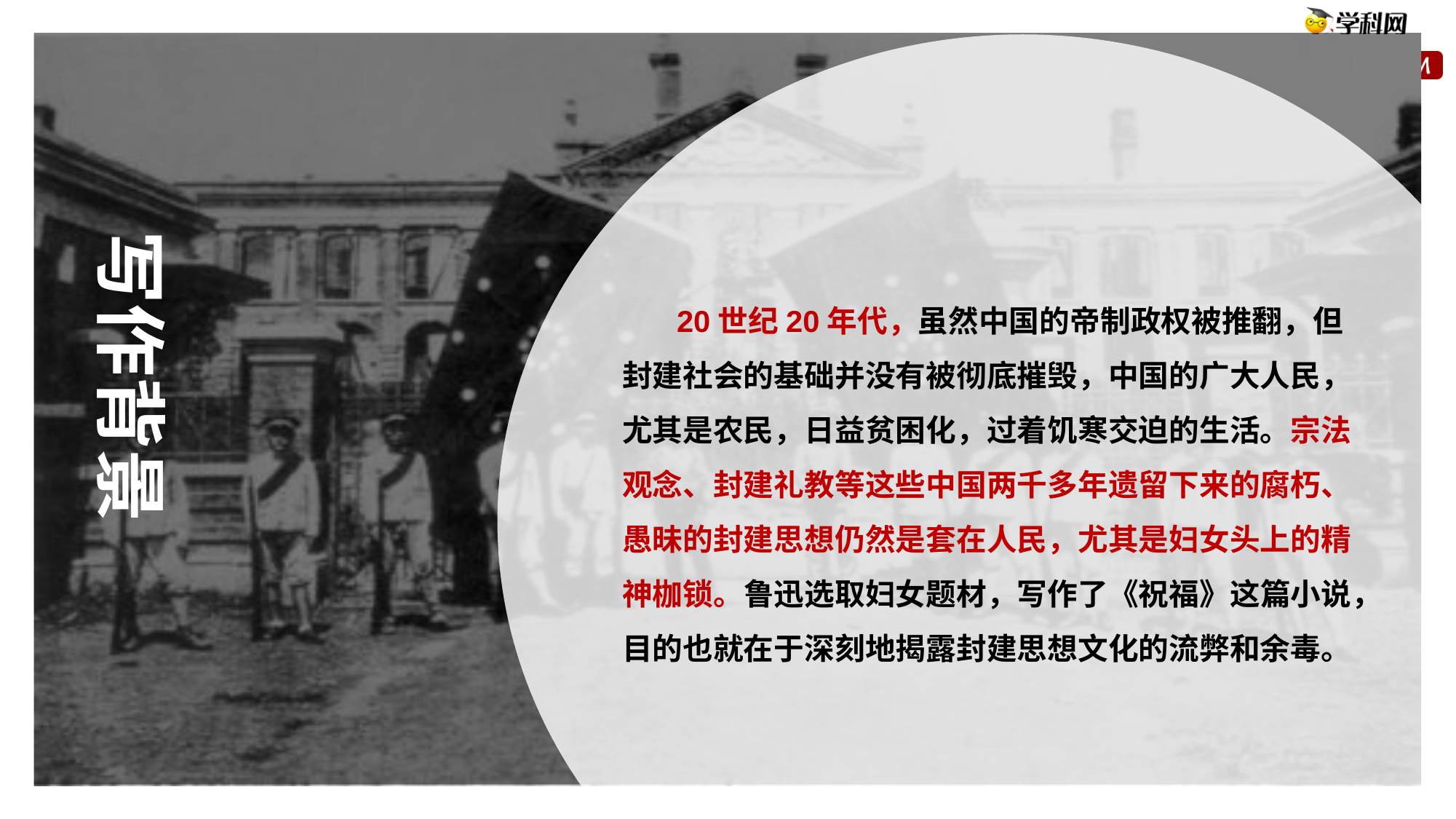

写作背景

20世纪20年代，虽然中国的帝制政权被推翻，但封建社会的基础并没有被彻底摧毁，中国的广大人民，尤其是农民，日益贫困化，过着饥寒交迫的生活。宗法观念、封建礼教等这些中国两千多年遗留下来的腐朽、愚昧的封建思想仍然是套在人民，尤其是妇女头上的精神枷锁。鲁迅选取妇女题材，写作了《祝福》这篇小说，目的也就在于深刻地揭露封建思想文化的流弊和余毒。